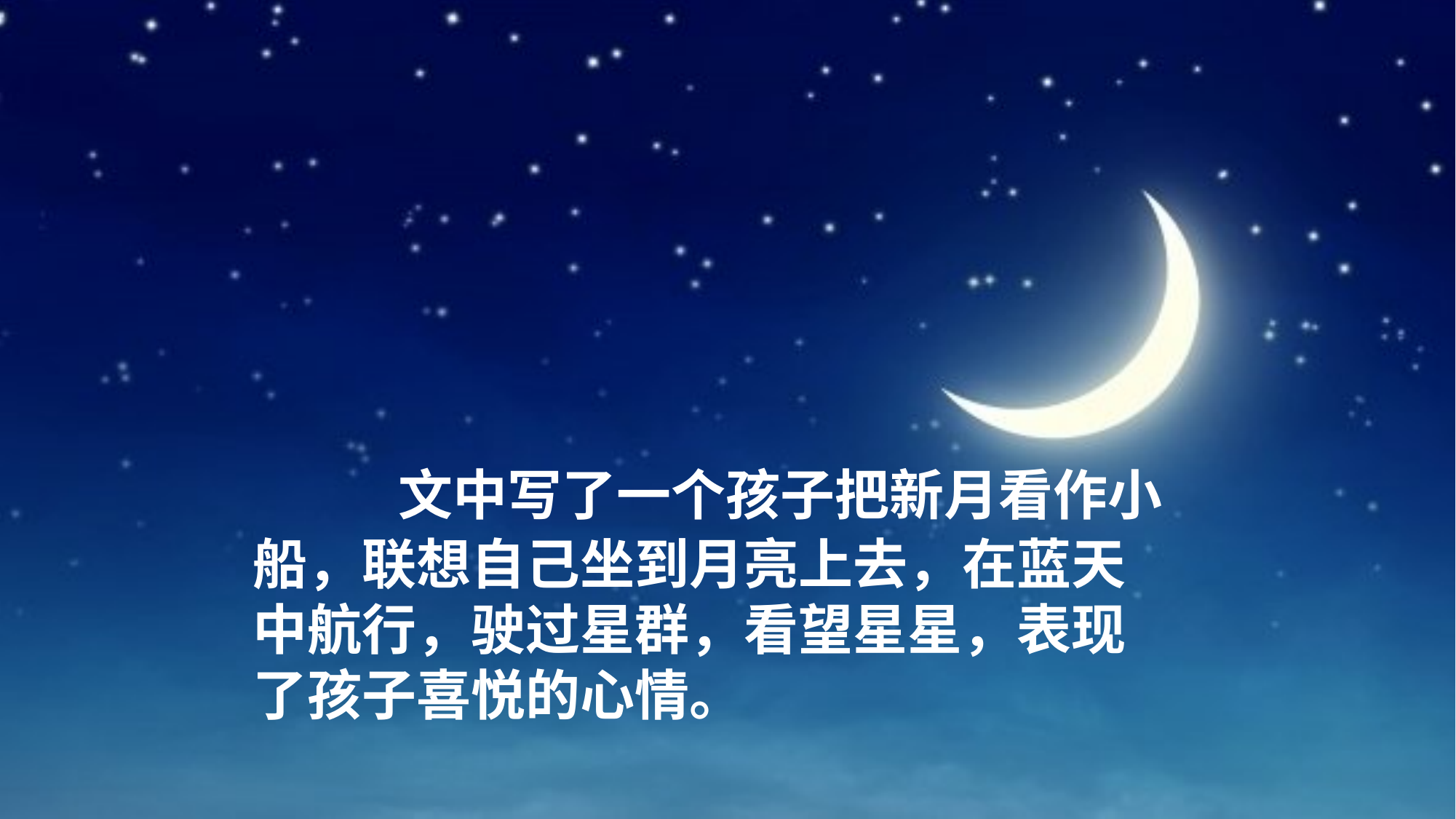

文中写了一个孩子把新月看作小船，联想自己坐到月亮上去，在蓝天中航行，驶过星群，看望星星，表现了孩子喜悦的心情。